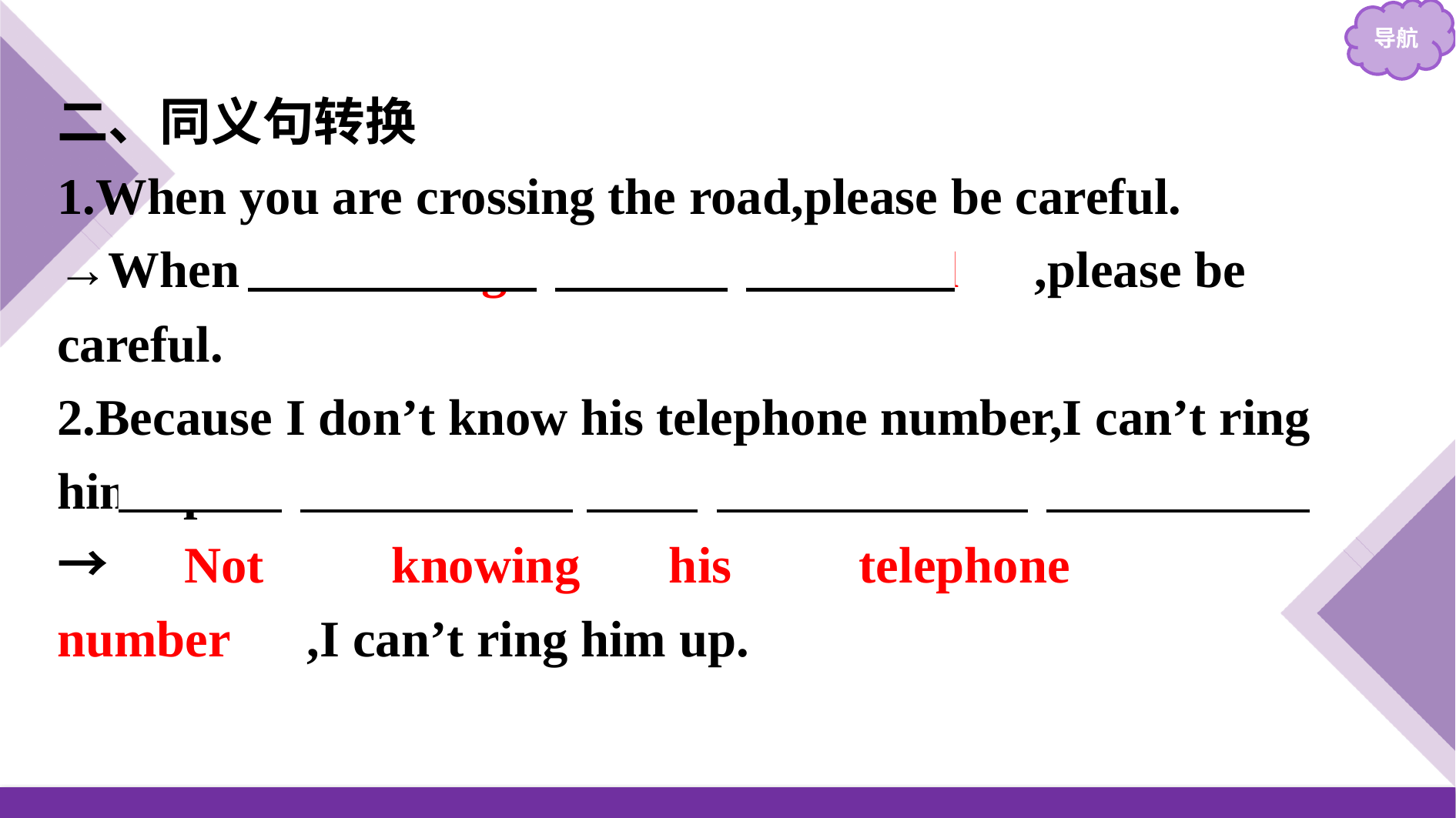

二、同义句转换
1.When you are crossing the road,please be careful.
→When 　crossing　 　the　 　road　,please be careful.
2.Because I don’t know his telephone number,I can’t ring him up.
→　Not　　knowing　 his　　telephone　　number　,I can’t ring him up.